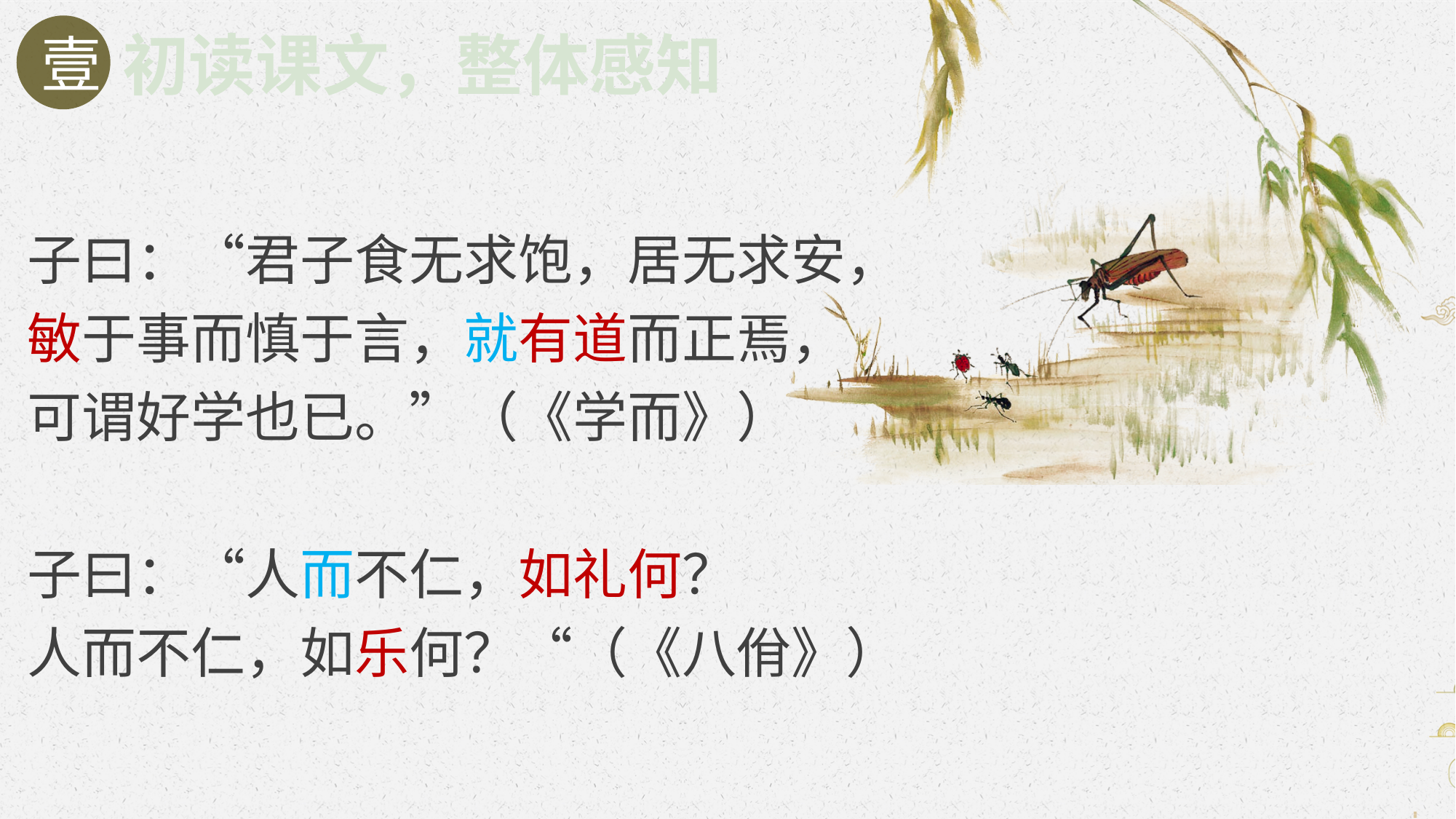

壹
初读课文，整体感知
子曰：“君子食无求饱，居无求安，
敏于事而慎于言，就有道而正焉，
可谓好学也已。”（《学而》）

子曰：“人而不仁，如礼何？
人而不仁，如乐何？“（《八佾》）